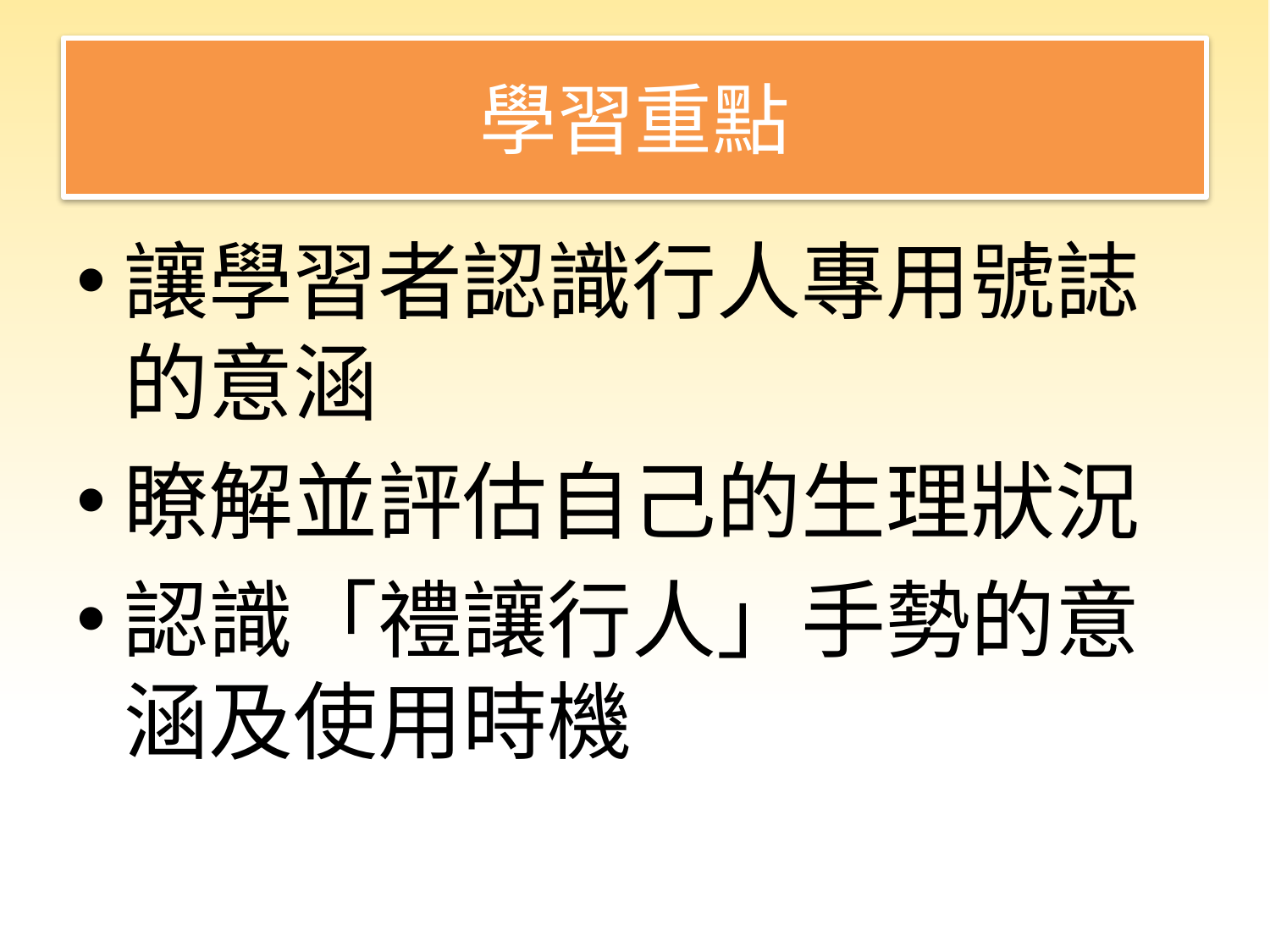

# 學習重點
讓學習者認識行人專用號誌的意涵
瞭解並評估自己的生理狀況
認識「禮讓行人」手勢的意涵及使用時機